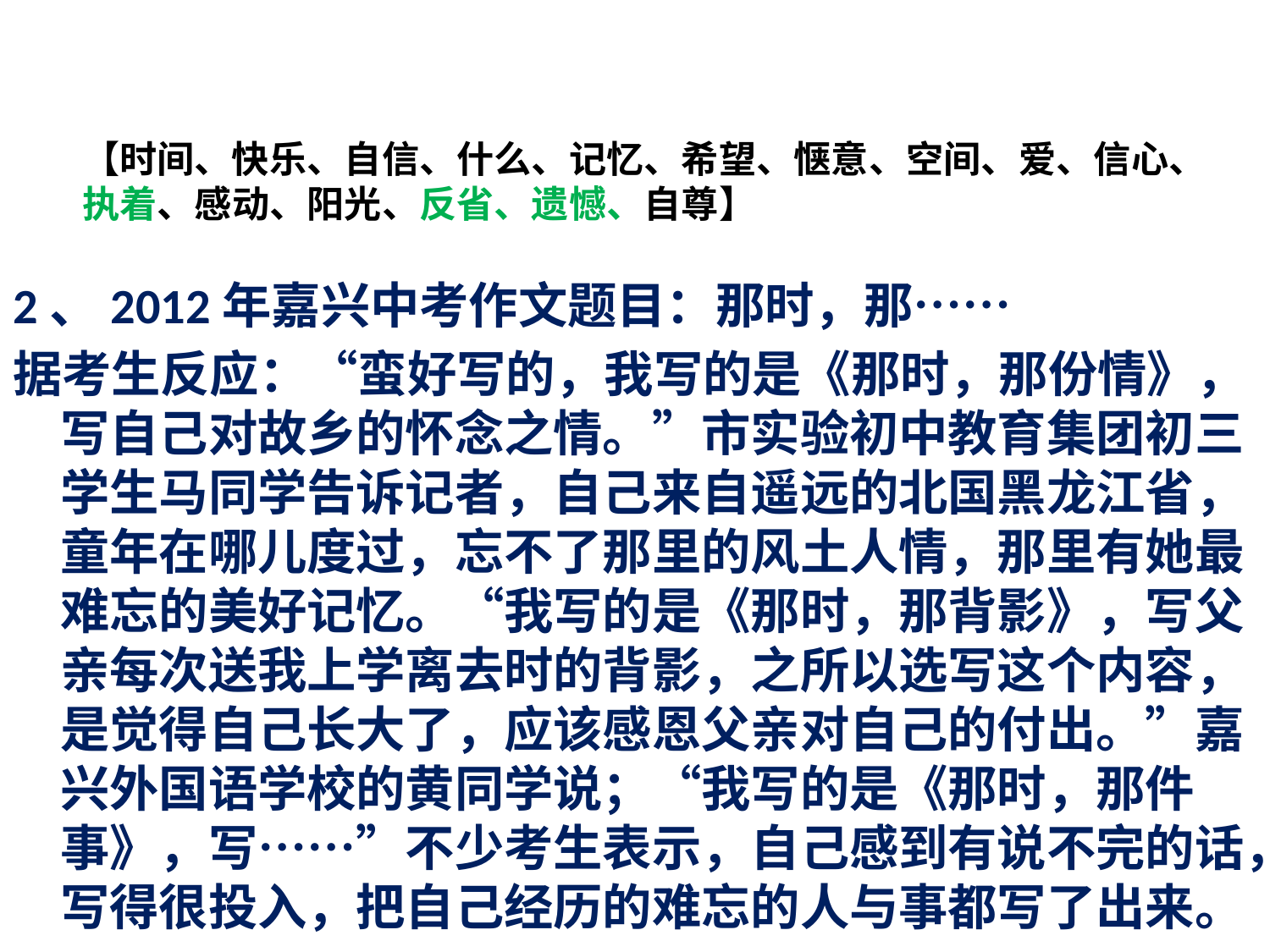

# 【时间、快乐、自信、什么、记忆、希望、惬意、空间、爱、信心、执着、感动、阳光、反省、遗憾、自尊】
2、2012年嘉兴中考作文题目：那时，那……
据考生反应：“蛮好写的，我写的是《那时，那份情》，写自己对故乡的怀念之情。”市实验初中教育集团初三学生马同学告诉记者，自己来自遥远的北国黑龙江省，童年在哪儿度过，忘不了那里的风土人情，那里有她最难忘的美好记忆。“我写的是《那时，那背影》，写父亲每次送我上学离去时的背影，之所以选写这个内容，是觉得自己长大了，应该感恩父亲对自己的付出。”嘉兴外国语学校的黄同学说；“我写的是《那时，那件事》，写……”不少考生表示，自己感到有说不完的话，写得很投入，把自己经历的难忘的人与事都写了出来。